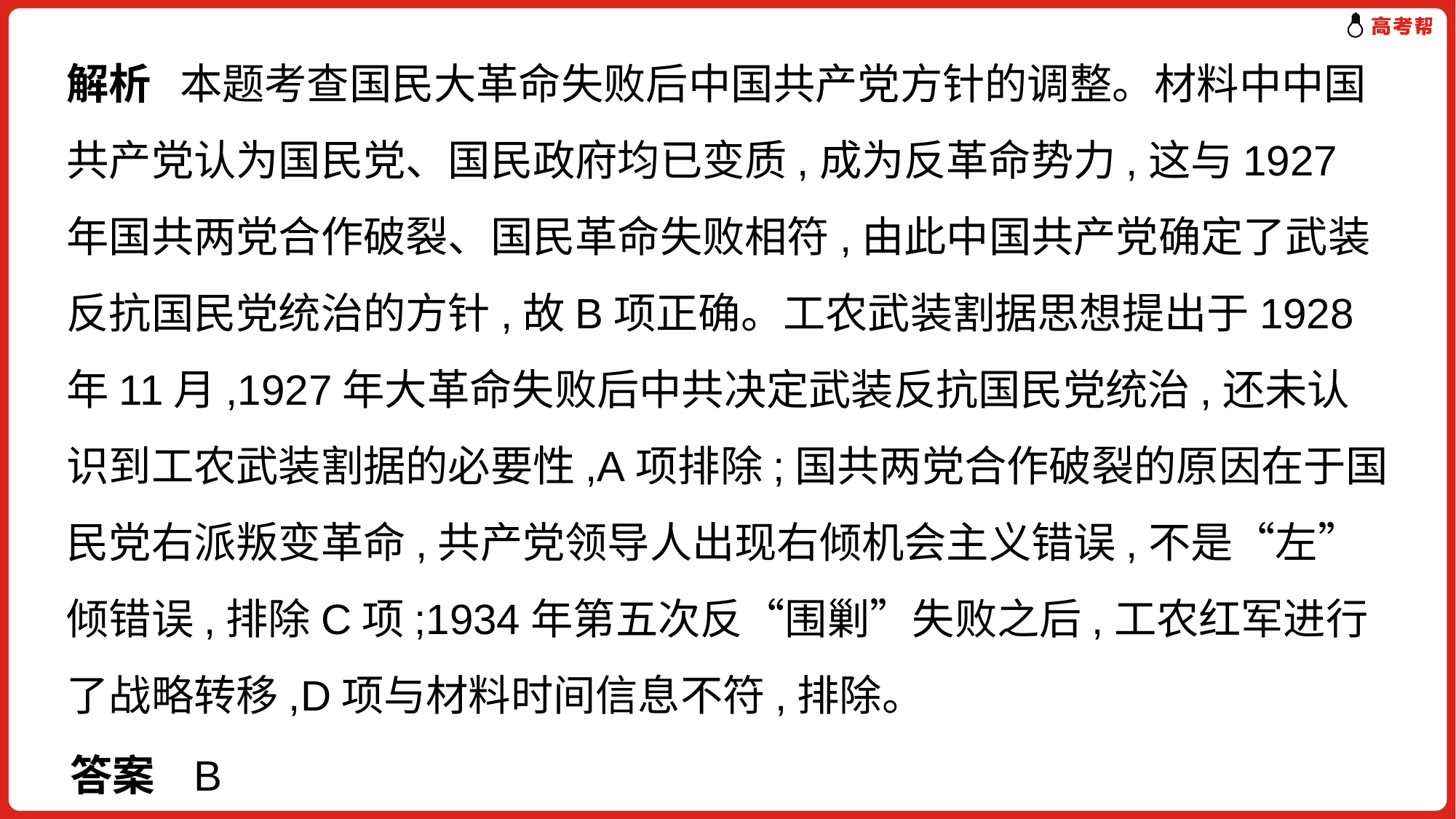

解析   本题考查国民大革命失败后中国共产党方针的调整。材料中中国共产党认为国民党、国民政府均已变质,成为反革命势力,这与1927年国共两党合作破裂、国民革命失败相符,由此中国共产党确定了武装反抗国民党统治的方针,故B项正确。工农武装割据思想提出于1928年11月,1927年大革命失败后中共决定武装反抗国民党统治,还未认识到工农武装割据的必要性,A项排除;国共两党合作破裂的原因在于国民党右派叛变革命,共产党领导人出现右倾机会主义错误,不是“左”倾错误,排除C项;1934年第五次反“围剿”失败之后,工农红军进行了战略转移,D项与材料时间信息不符,排除。
答案   B